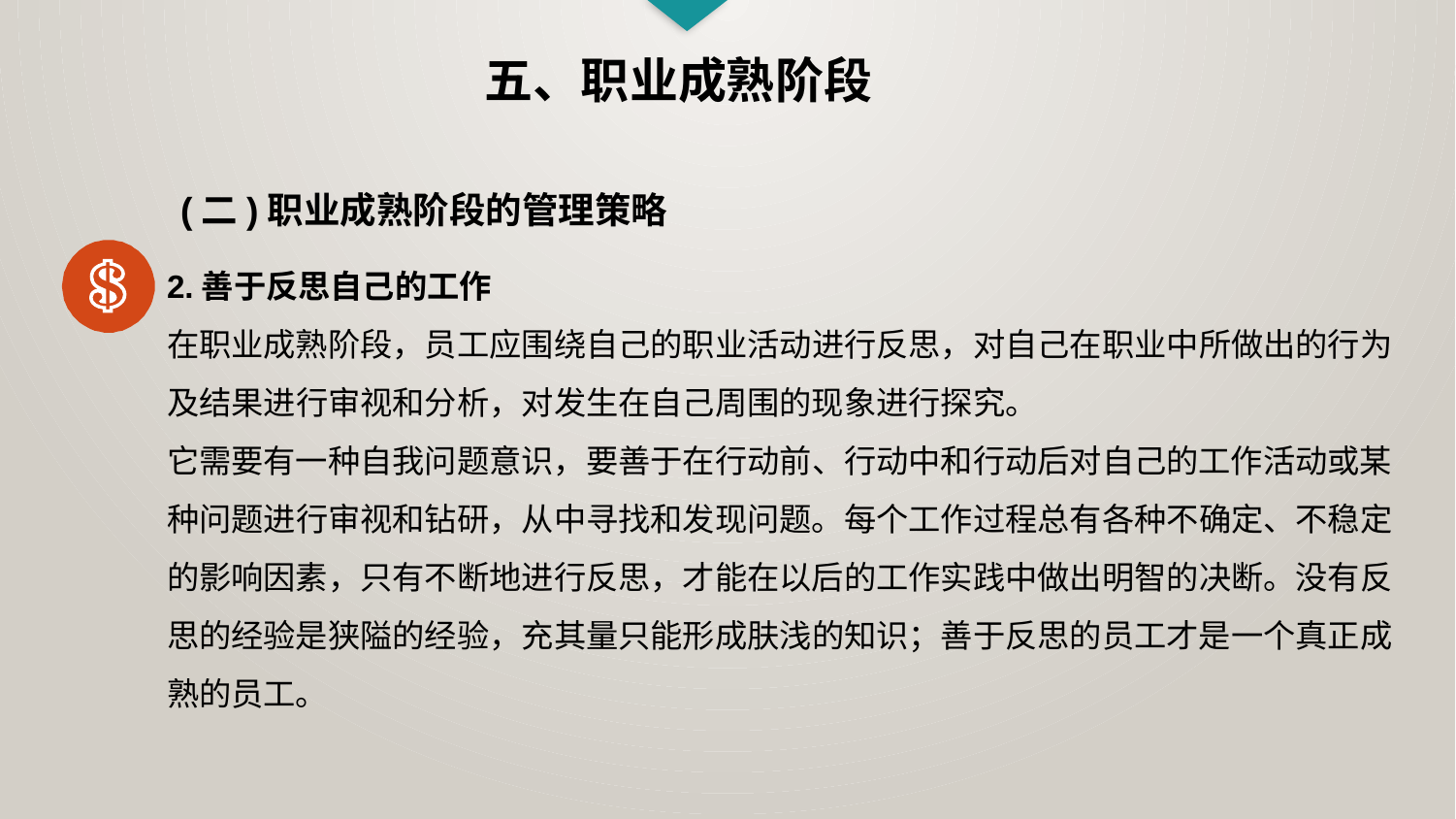

五、职业成熟阶段
(二)职业成熟阶段的管理策略

2.善于反思自己的工作
在职业成熟阶段，员工应围绕自己的职业活动进行反思，对自己在职业中所做出的行为及结果进行审视和分析，对发生在自己周围的现象进行探究。
它需要有一种自我问题意识，要善于在行动前、行动中和行动后对自己的工作活动或某种问题进行审视和钻研，从中寻找和发现问题。每个工作过程总有各种不确定、不稳定的影响因素，只有不断地进行反思，才能在以后的工作实践中做出明智的决断。没有反思的经验是狭隘的经验，充其量只能形成肤浅的知识；善于反思的员工才是一个真正成熟的员工。

55